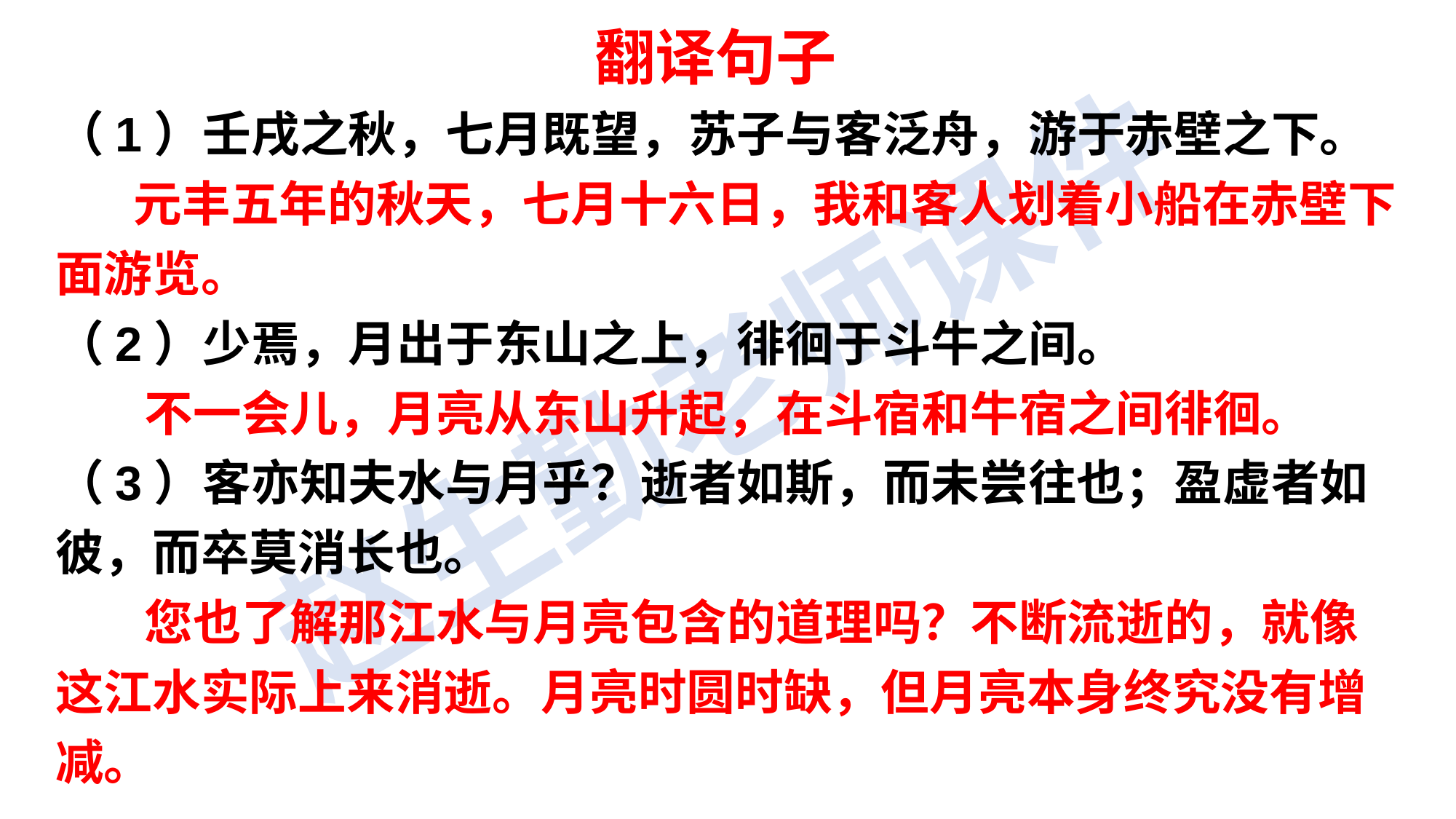

翻译句子
（1）壬戌之秋，七月既望，苏子与客泛舟，游于赤壁之下。
      元丰五年的秋天，七月十六日，我和客人划着小船在赤壁下面游览。
（2）少焉，月出于东山之上，徘徊于斗牛之间。
       不一会儿，月亮从东山升起，在斗宿和牛宿之间徘徊。
（3）客亦知夫水与月乎？逝者如斯，而未尝往也；盈虚者如彼，而卒莫消长也。
       您也了解那江水与月亮包含的道理吗？不断流逝的，就像这江水实际上来消逝。月亮时圆时缺，但月亮本身终究没有增减。